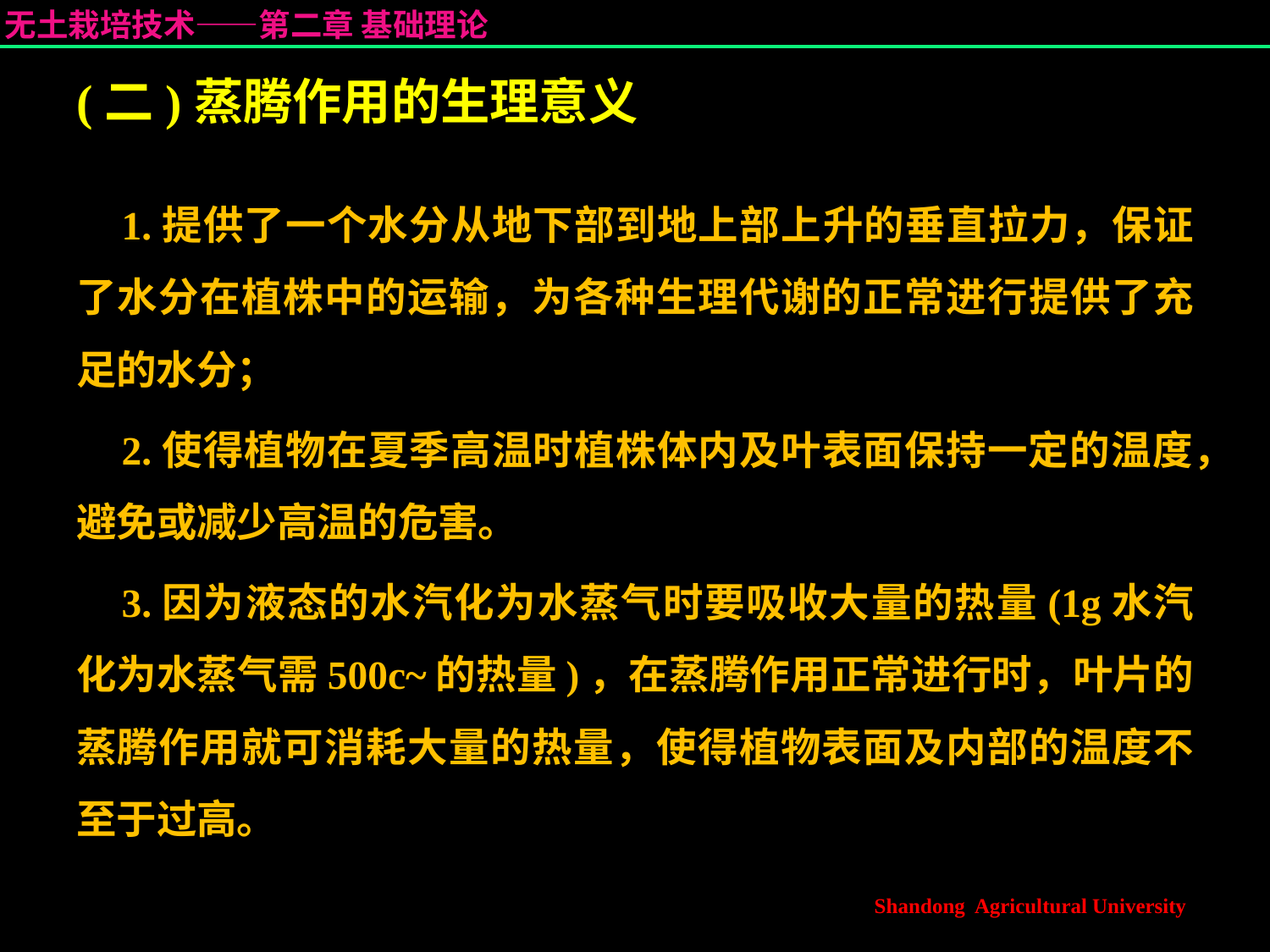

# (二)蒸腾作用的生理意义
1.提供了一个水分从地下部到地上部上升的垂直拉力，保证了水分在植株中的运输，为各种生理代谢的正常进行提供了充足的水分；
2.使得植物在夏季高温时植株体内及叶表面保持一定的温度，避免或减少高温的危害。
3.因为液态的水汽化为水蒸气时要吸收大量的热量(1g水汽化为水蒸气需500c~的热量)，在蒸腾作用正常进行时，叶片的蒸腾作用就可消耗大量的热量，使得植物表面及内部的温度不至于过高。